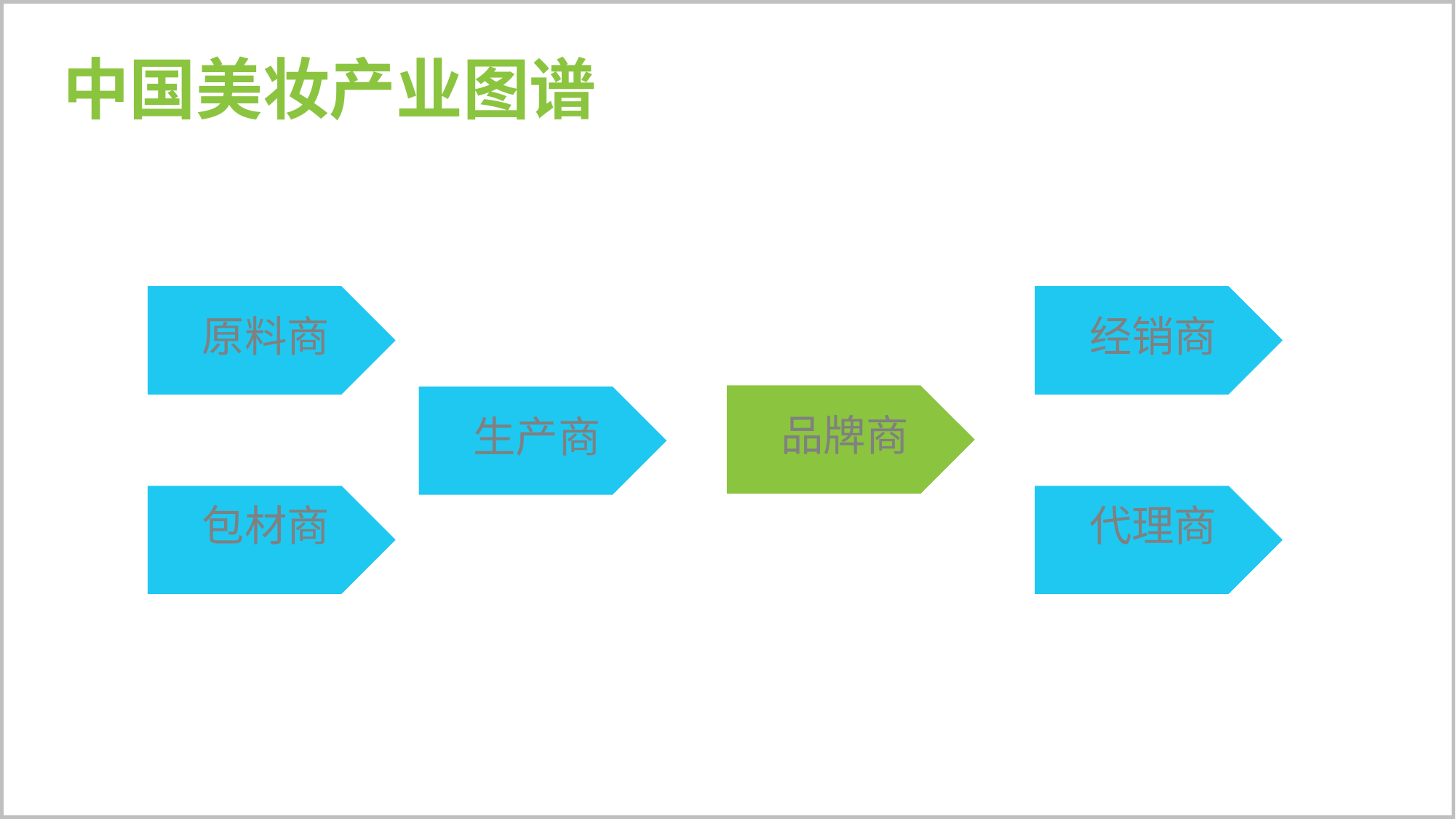

中国美妆产业图谱

原料商
经销商

品牌商
生产商

包材商
代理商